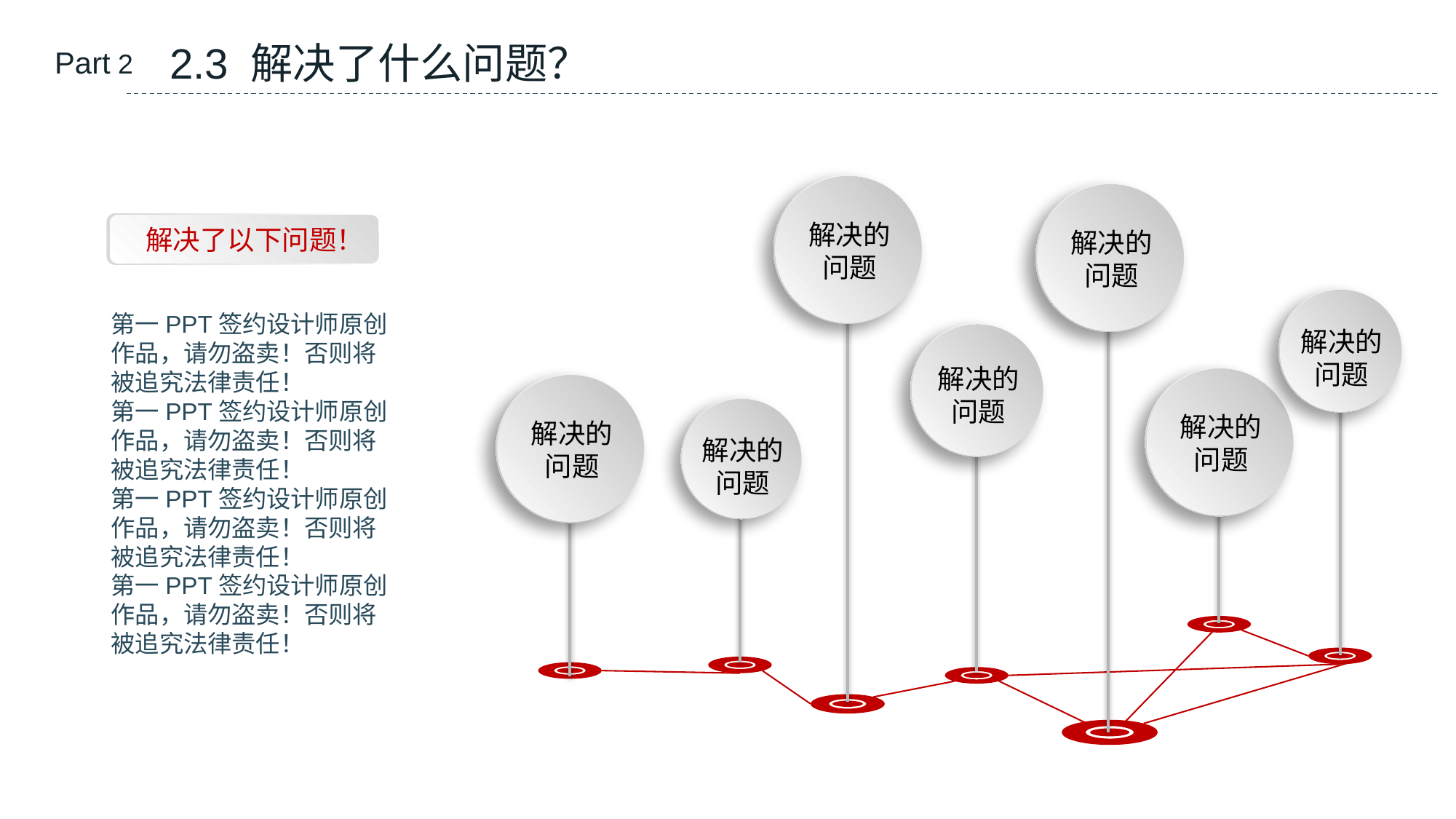

2.3 解决了什么问题？
Part 2

解决的
问题

解决的
问题

解决了以下问题！

解决的
问题
第一PPT签约设计师原创作品，请勿盗卖！否则将被追究法律责任！
第一PPT签约设计师原创作品，请勿盗卖！否则将被追究法律责任！
第一PPT签约设计师原创作品，请勿盗卖！否则将被追究法律责任！
第一PPT签约设计师原创作品，请勿盗卖！否则将被追究法律责任！

解决的
问题

解决的
问题

解决的
问题

解决的
问题